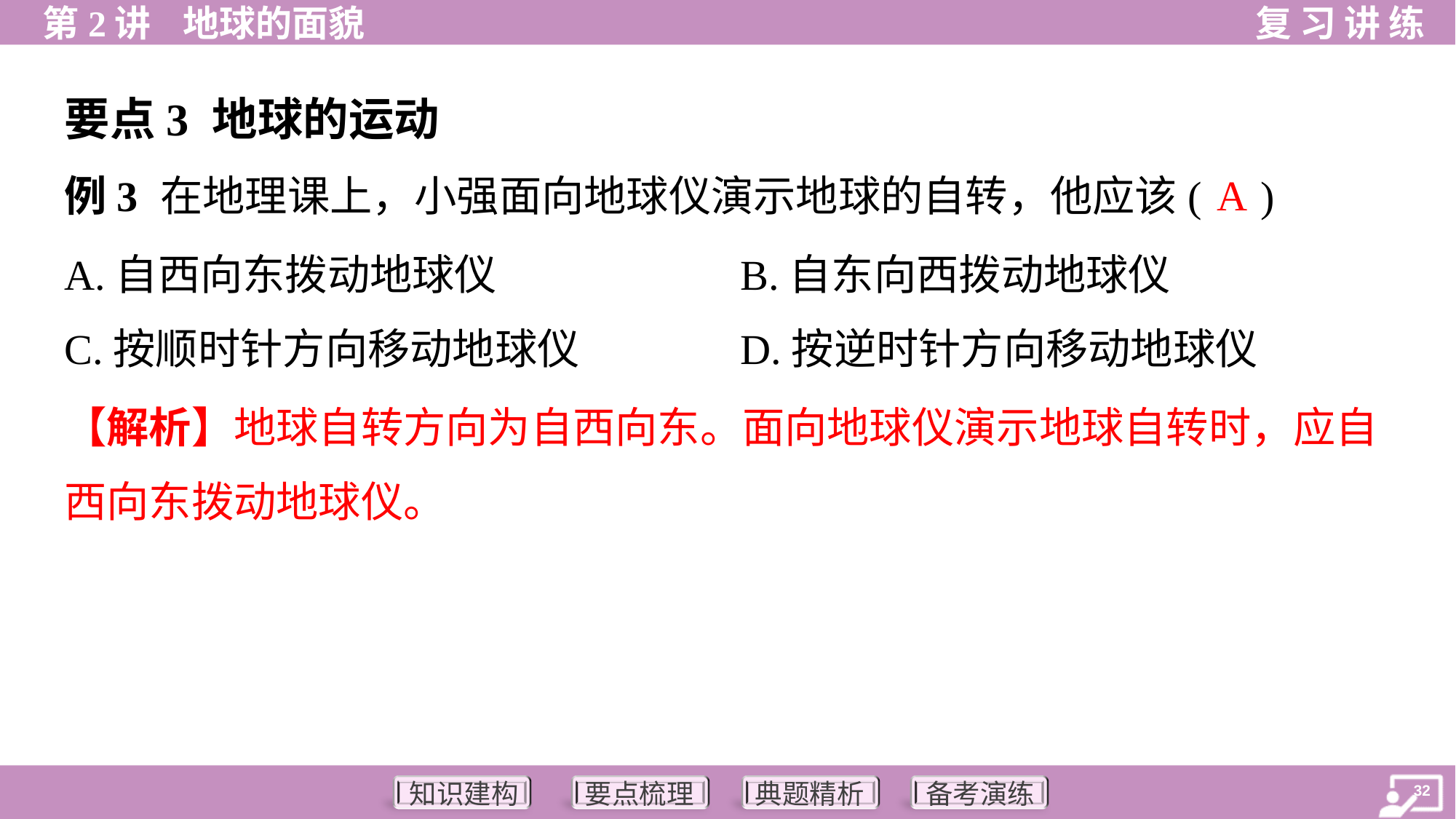

要点3 地球的运动
A
例3 在地理课上，小强面向地球仪演示地球的自转，他应该(     )
A.自西向东拨动地球仪	B.自东向西拨动地球仪
C.按顺时针方向移动地球仪	D.按逆时针方向移动地球仪
【解析】地球自转方向为自西向东。面向地球仪演示地球自转时，应自
西向东拨动地球仪。